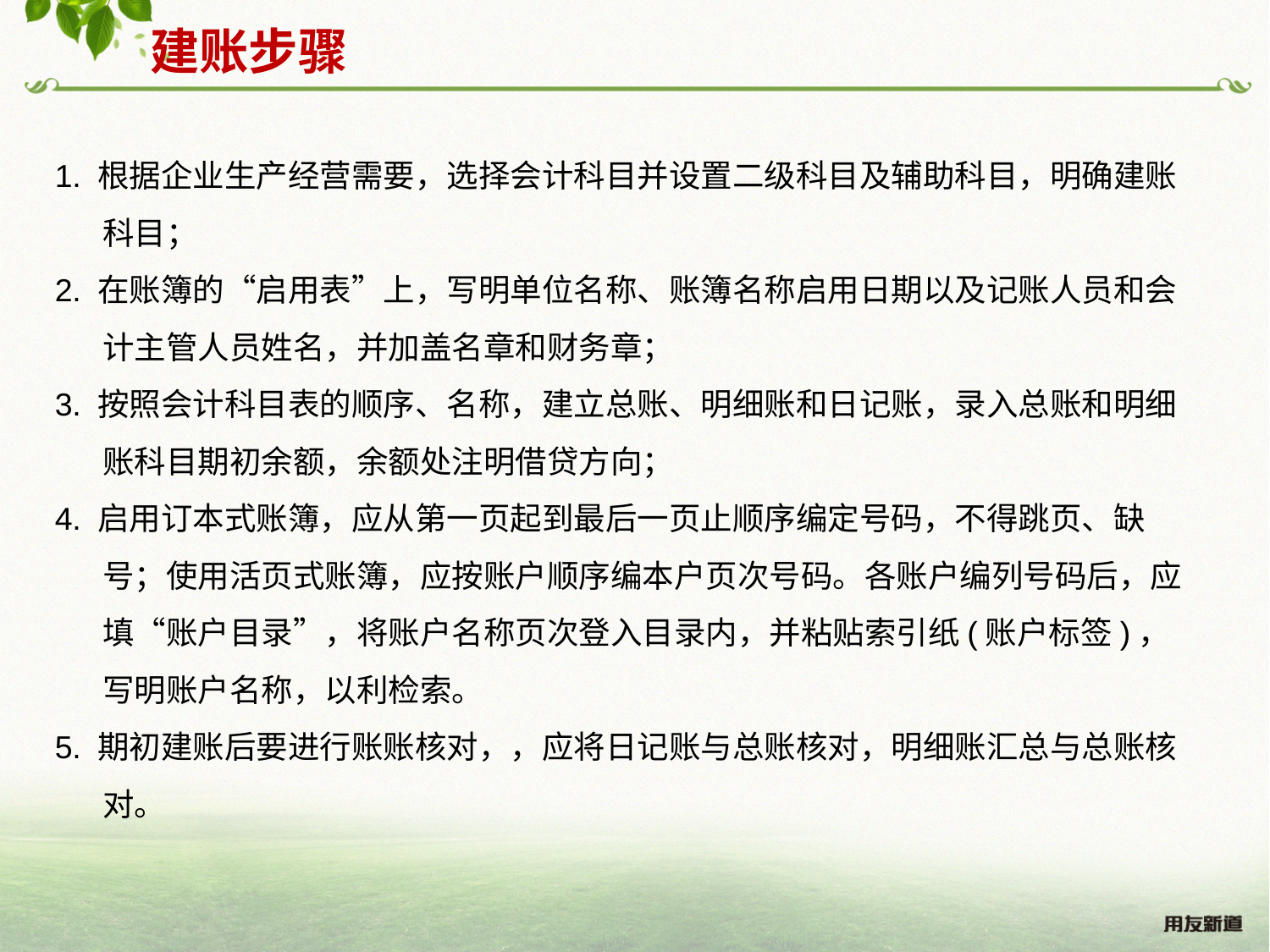

建账步骤
1. 根据企业生产经营需要，选择会计科目并设置二级科目及辅助科目，明确建账科目；
2. 在账簿的“启用表”上，写明单位名称、账簿名称启用日期以及记账人员和会计主管人员姓名，并加盖名章和财务章；
3. 按照会计科目表的顺序、名称，建立总账、明细账和日记账，录入总账和明细账科目期初余额，余额处注明借贷方向；
4. 启用订本式账簿，应从第一页起到最后一页止顺序编定号码，不得跳页、缺号；使用活页式账簿，应按账户顺序编本户页次号码。各账户编列号码后，应填“账户目录”，将账户名称页次登入目录内，并粘贴索引纸(账户标签)，写明账户名称，以利检索。
5. 期初建账后要进行账账核对，，应将日记账与总账核对，明细账汇总与总账核对。